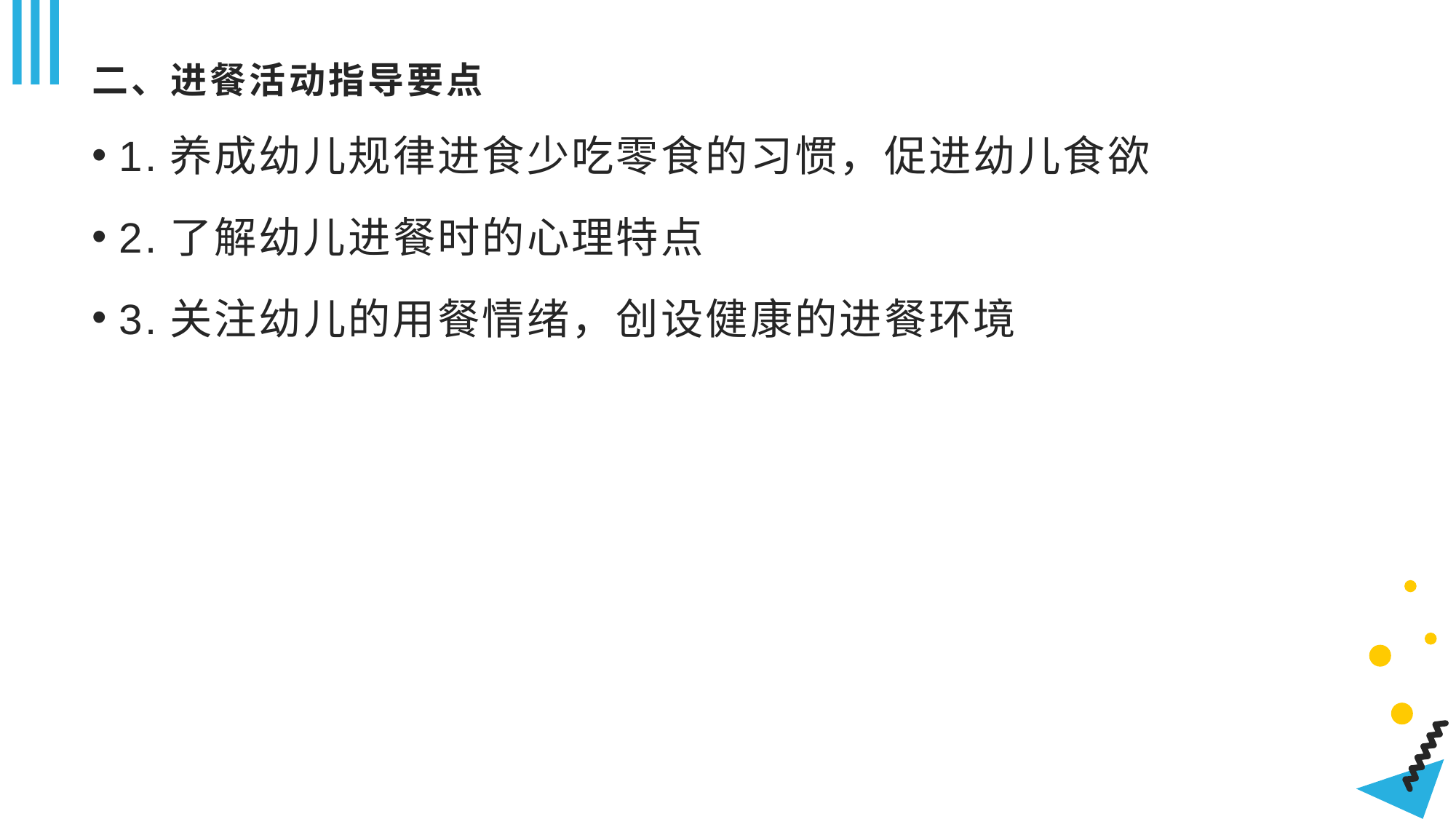

# 二、进餐活动指导要点
1.养成幼儿规律进食少吃零食的习惯，促进幼儿食欲
2.了解幼儿进餐时的心理特点
3.关注幼儿的用餐情绪，创设健康的进餐环境